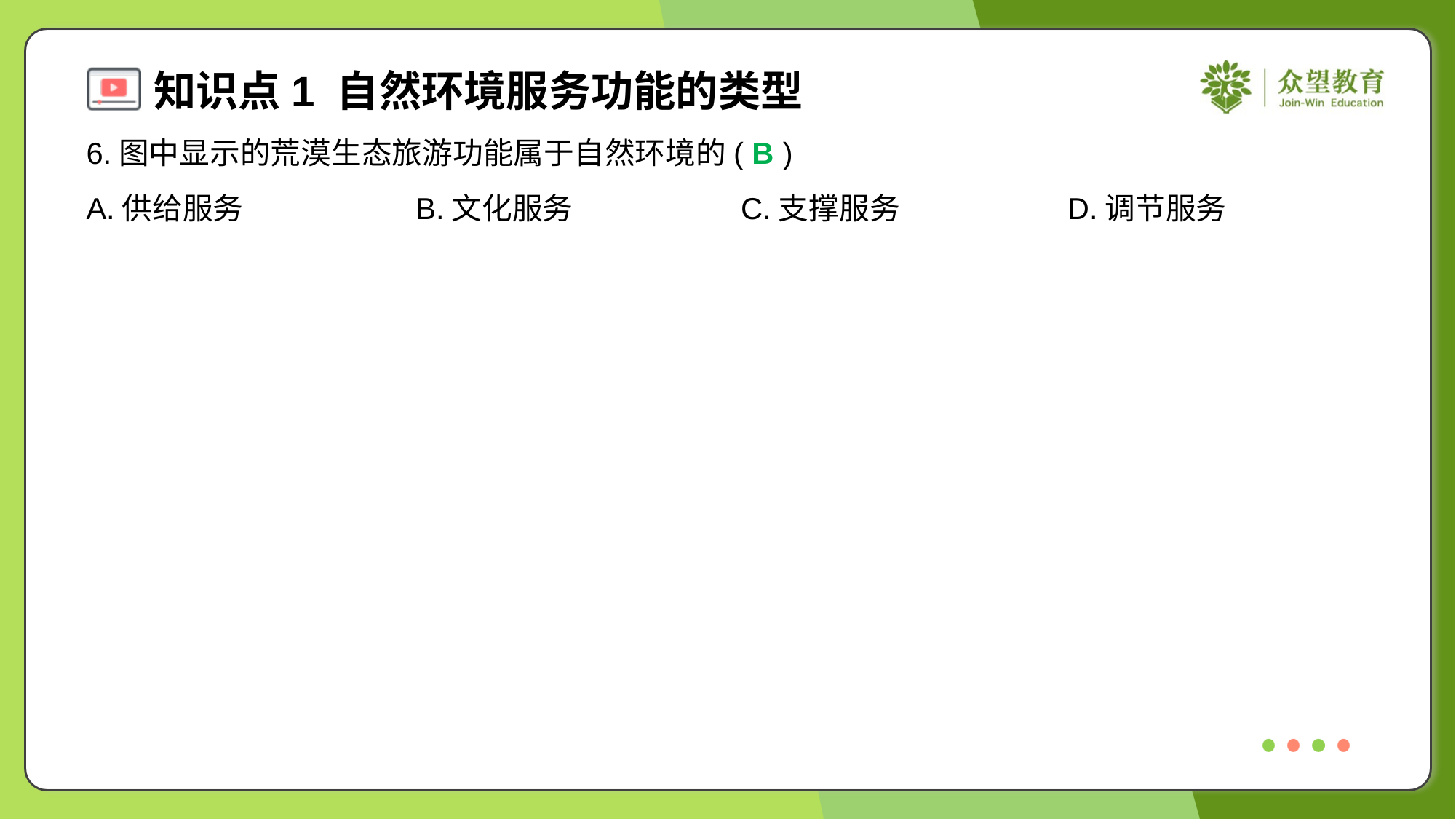

6.图中显示的荒漠生态旅游功能属于自然环境的(     )
B
A.供给服务	B.文化服务	C.支撑服务	D.调节服务